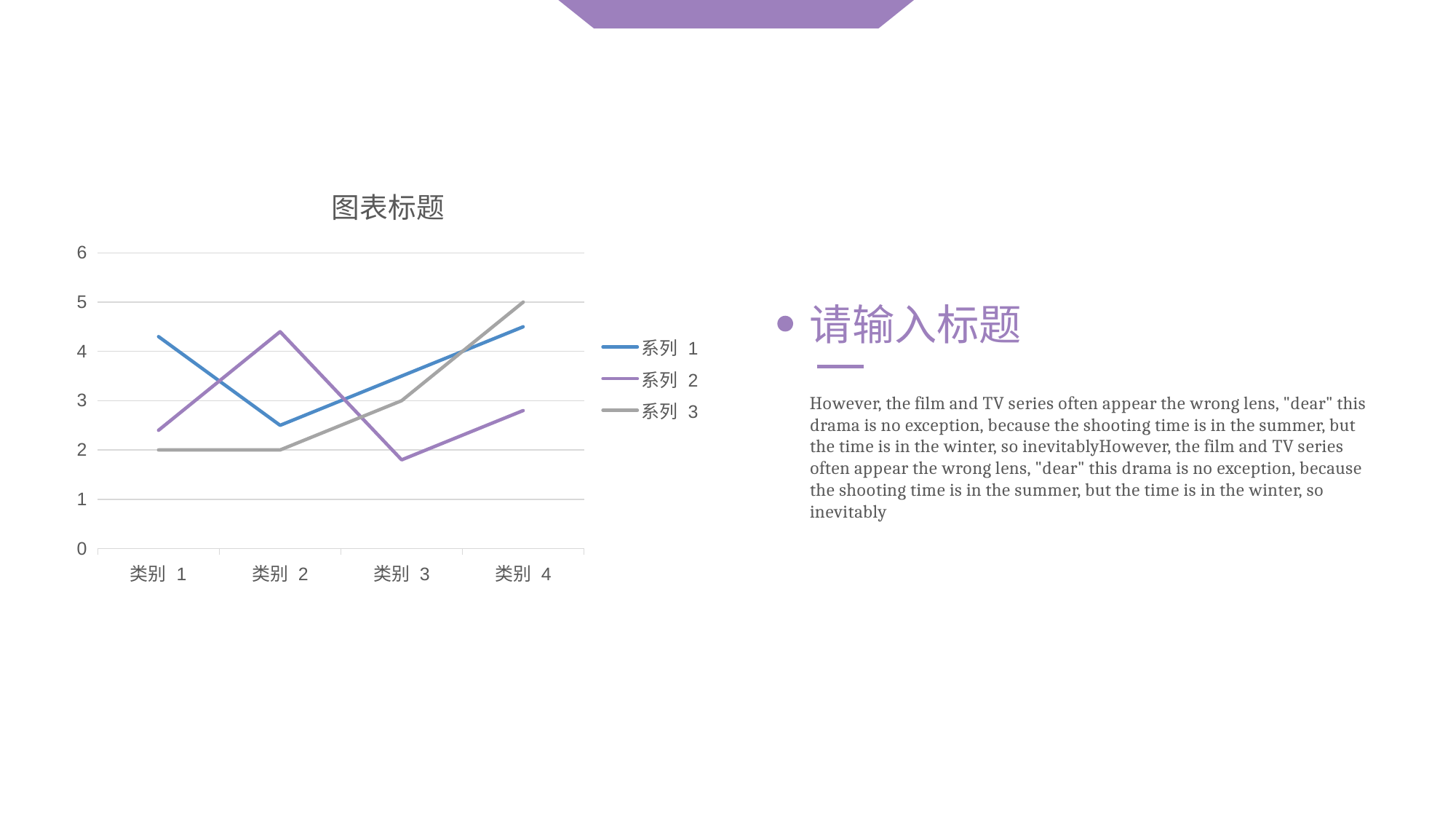

### Chart: 图表标题

| Category | 系列 1 | 系列 2 | 系列 3 |
|---|---|---|---|
| 类别 1 | 4.3 | 2.4 | 2.0 |
| 类别 2 | 2.5 | 4.4 | 2.0 |
| 类别 3 | 3.5 | 1.8 | 3.0 |
| 类别 4 | 4.5 | 2.8 | 5.0 |
请输入标题

However, the film and TV series often appear the wrong lens, "dear" this drama is no exception, because the shooting time is in the summer, but the time is in the winter, so inevitablyHowever, the film and TV series often appear the wrong lens, "dear" this drama is no exception, because the shooting time is in the summer, but the time is in the winter, so inevitably